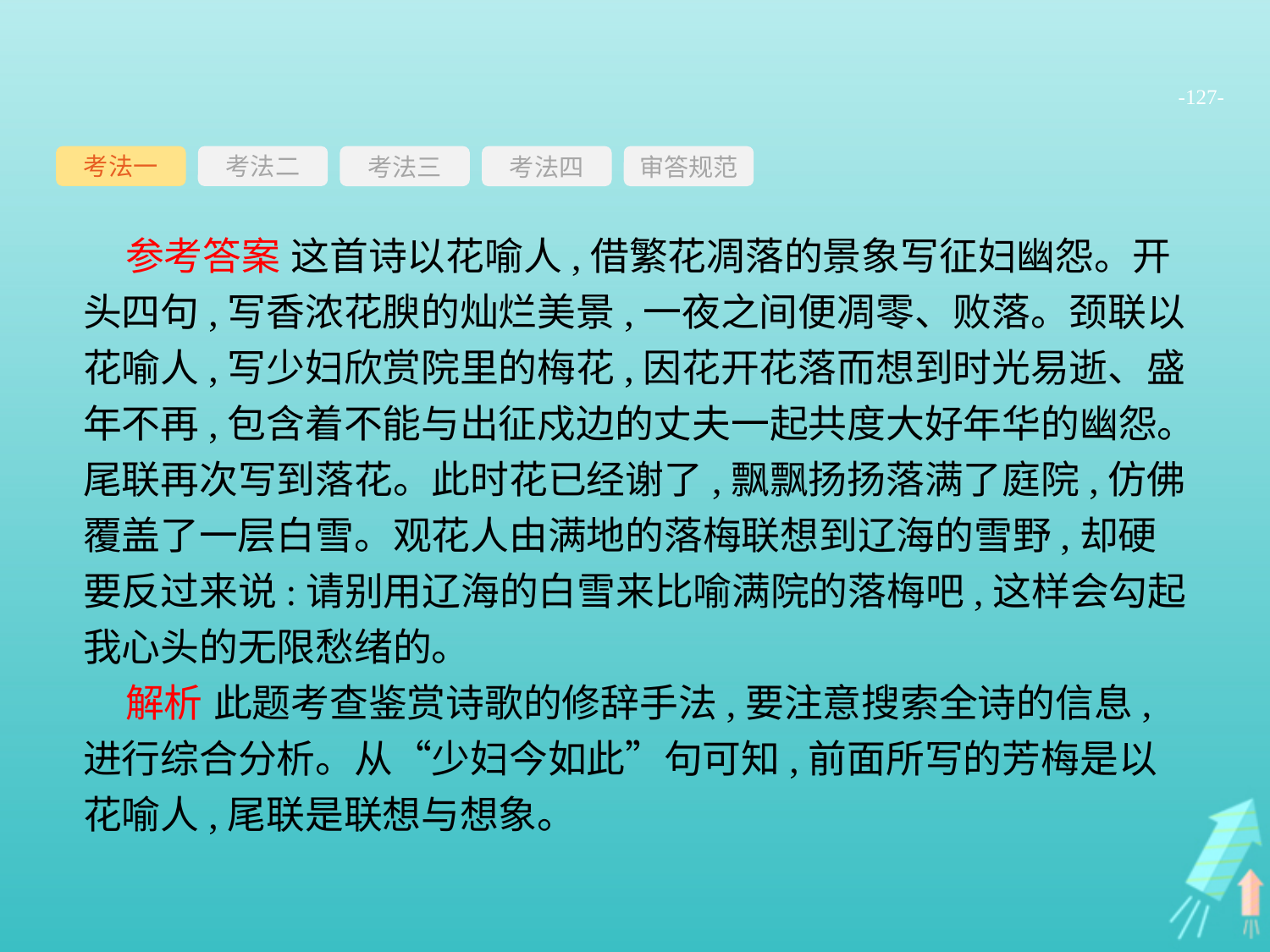

-127-
考法一
考法三
考法四
审答规范
考法二
参考答案 这首诗以花喻人,借繁花凋落的景象写征妇幽怨。开头四句,写香浓花腴的灿烂美景,一夜之间便凋零、败落。颈联以花喻人,写少妇欣赏院里的梅花,因花开花落而想到时光易逝、盛年不再,包含着不能与出征戍边的丈夫一起共度大好年华的幽怨。尾联再次写到落花。此时花已经谢了,飘飘扬扬落满了庭院,仿佛覆盖了一层白雪。观花人由满地的落梅联想到辽海的雪野,却硬要反过来说:请别用辽海的白雪来比喻满院的落梅吧,这样会勾起我心头的无限愁绪的。
解析 此题考查鉴赏诗歌的修辞手法,要注意搜索全诗的信息,进行综合分析。从“少妇今如此”句可知,前面所写的芳梅是以花喻人,尾联是联想与想象。